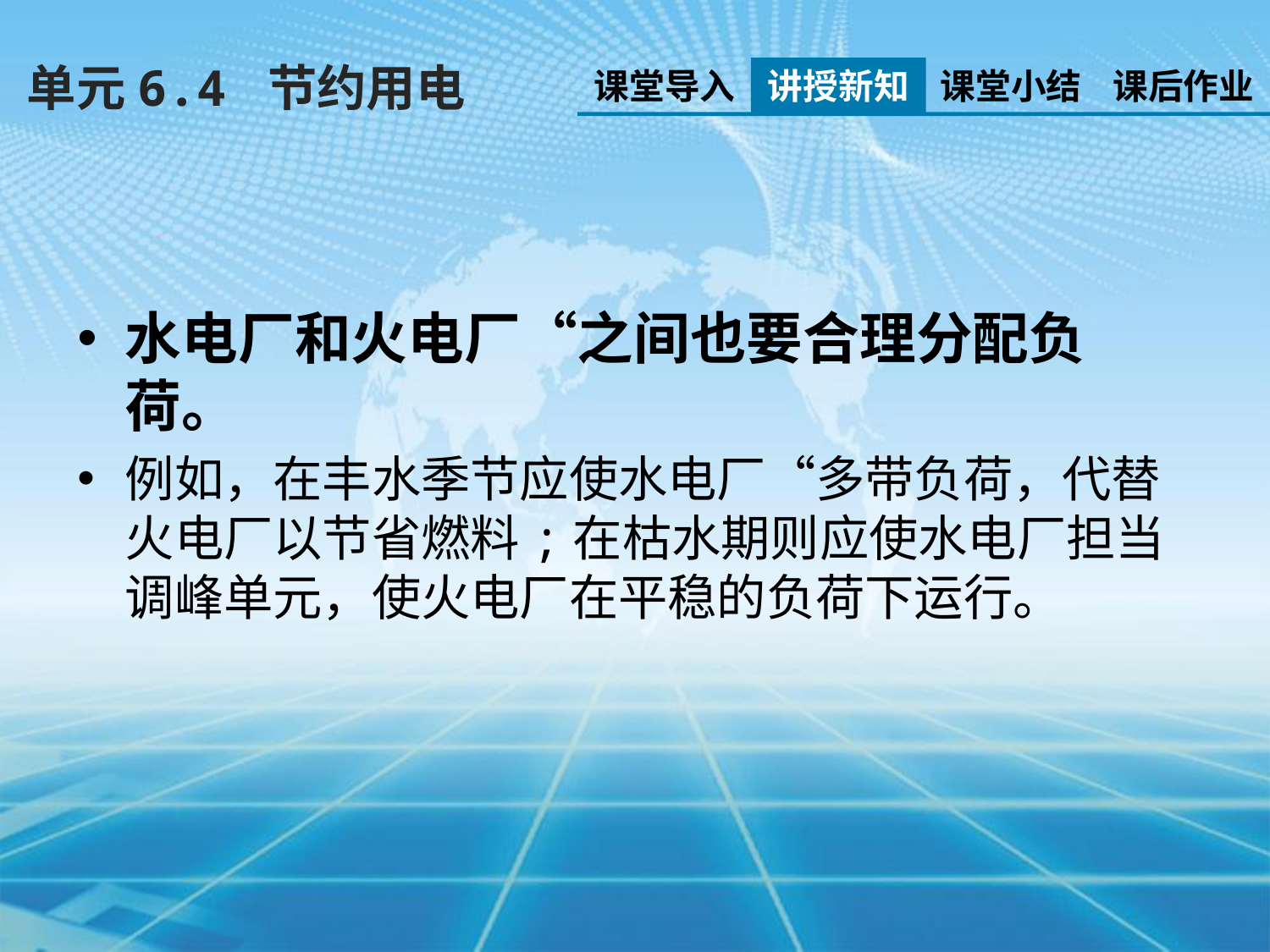

单元6.4 节约用电
课堂导入
讲授新知
课堂小结
课后作业

水电厂和火电厂“之间也要合理分配负荷。
例如，在丰水季节应使水电厂“多带负荷，代替火电厂以节省燃料;在枯水期则应使水电厂担当调峰单元，使火电厂在平稳的负荷下运行。